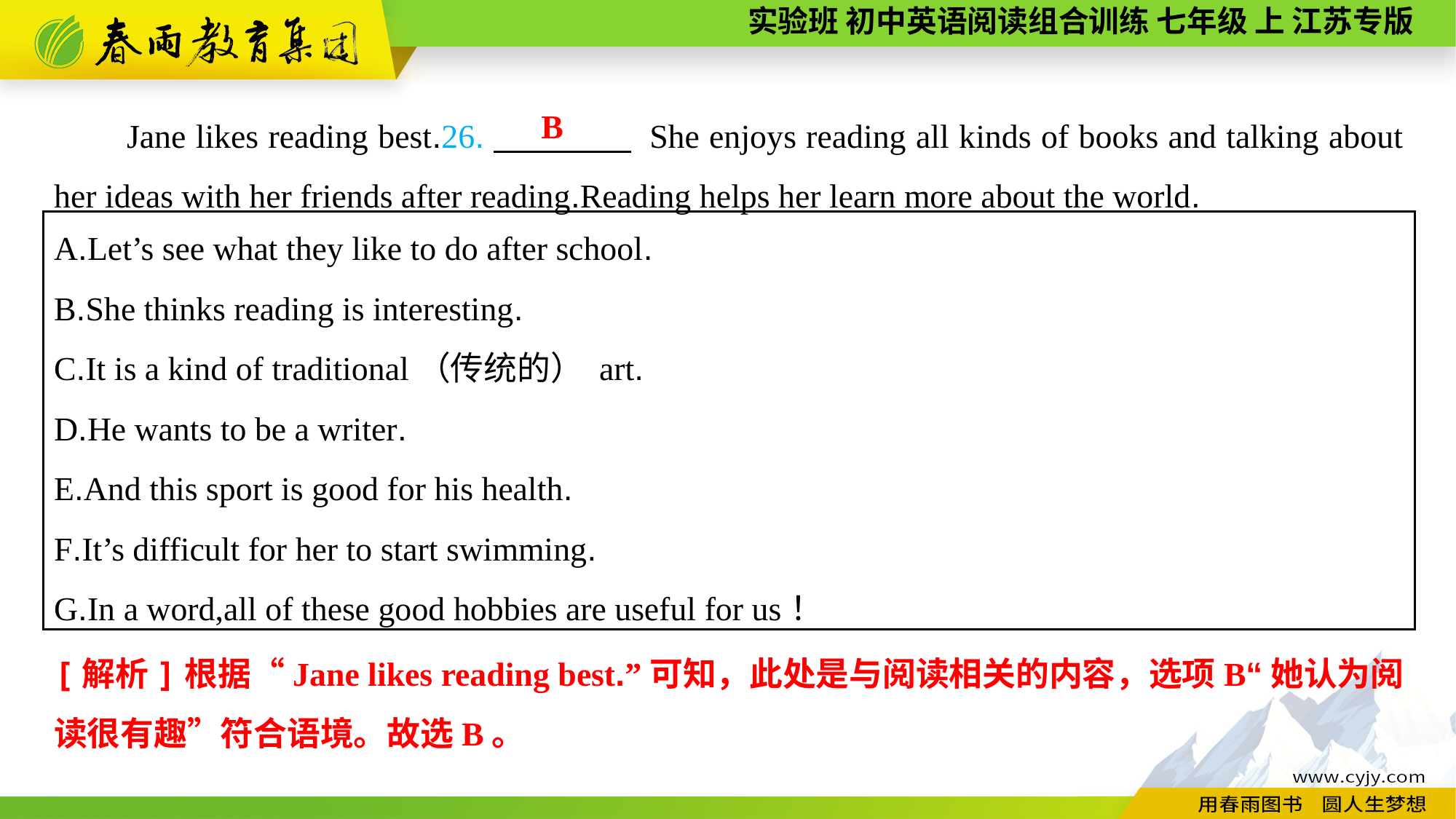

Jane likes reading best.26.　　　　 She enjoys reading all kinds of books and talking about her ideas with her friends after reading.Reading helps her learn more about the world.
B
A.Let’s see what they like to do after school.
B.She thinks reading is interesting.
C.It is a kind of traditional（传统的） art.
D.He wants to be a writer.
E.And this sport is good for his health.
F.It’s difficult for her to start swimming.
G.In a word,all of these good hobbies are useful for us！

[解析]根据“Jane likes reading best.”可知，此处是与阅读相关的内容，选项B“她认为阅读很有趣”符合语境。故选B。